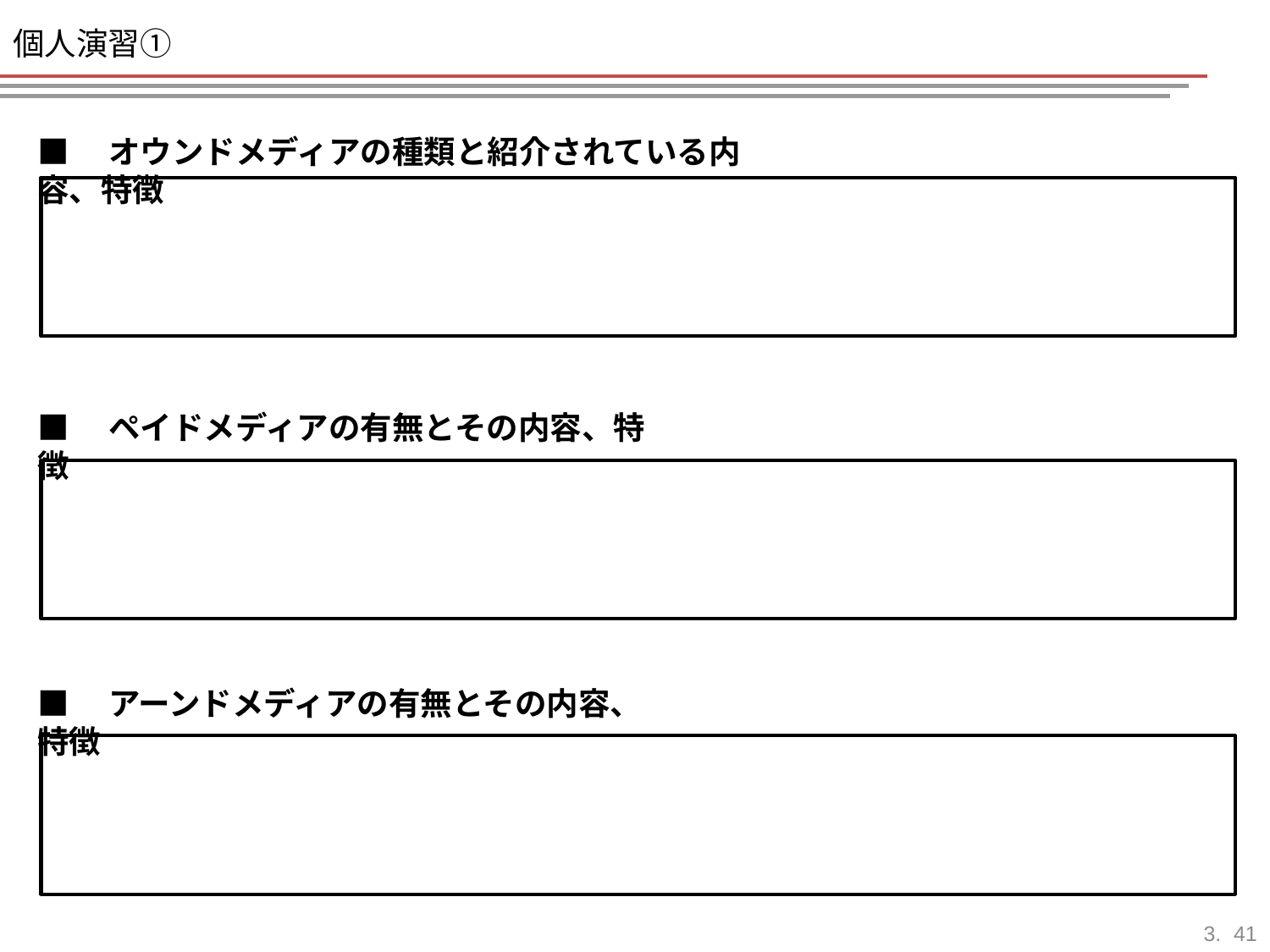

# 個人演習①
■　オウンドメディアの種類と紹介されている内容、特徴

■　ペイドメディアの有無とその内容、特徴

■　アーンドメディアの有無とその内容、特徴

41